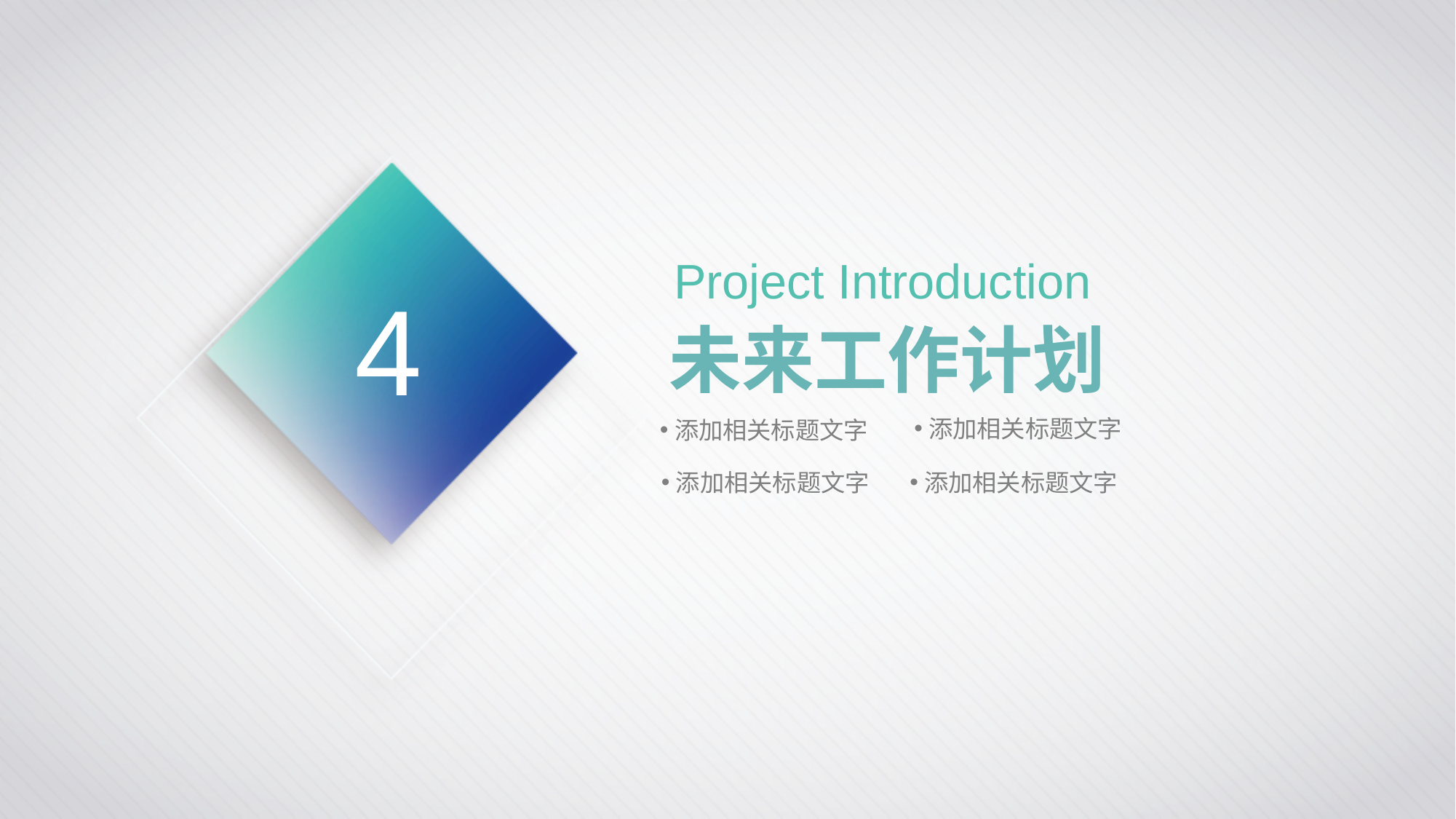

Project Introduction
未来工作计划
4
添加相关标题文字
添加相关标题文字
添加相关标题文字
添加相关标题文字